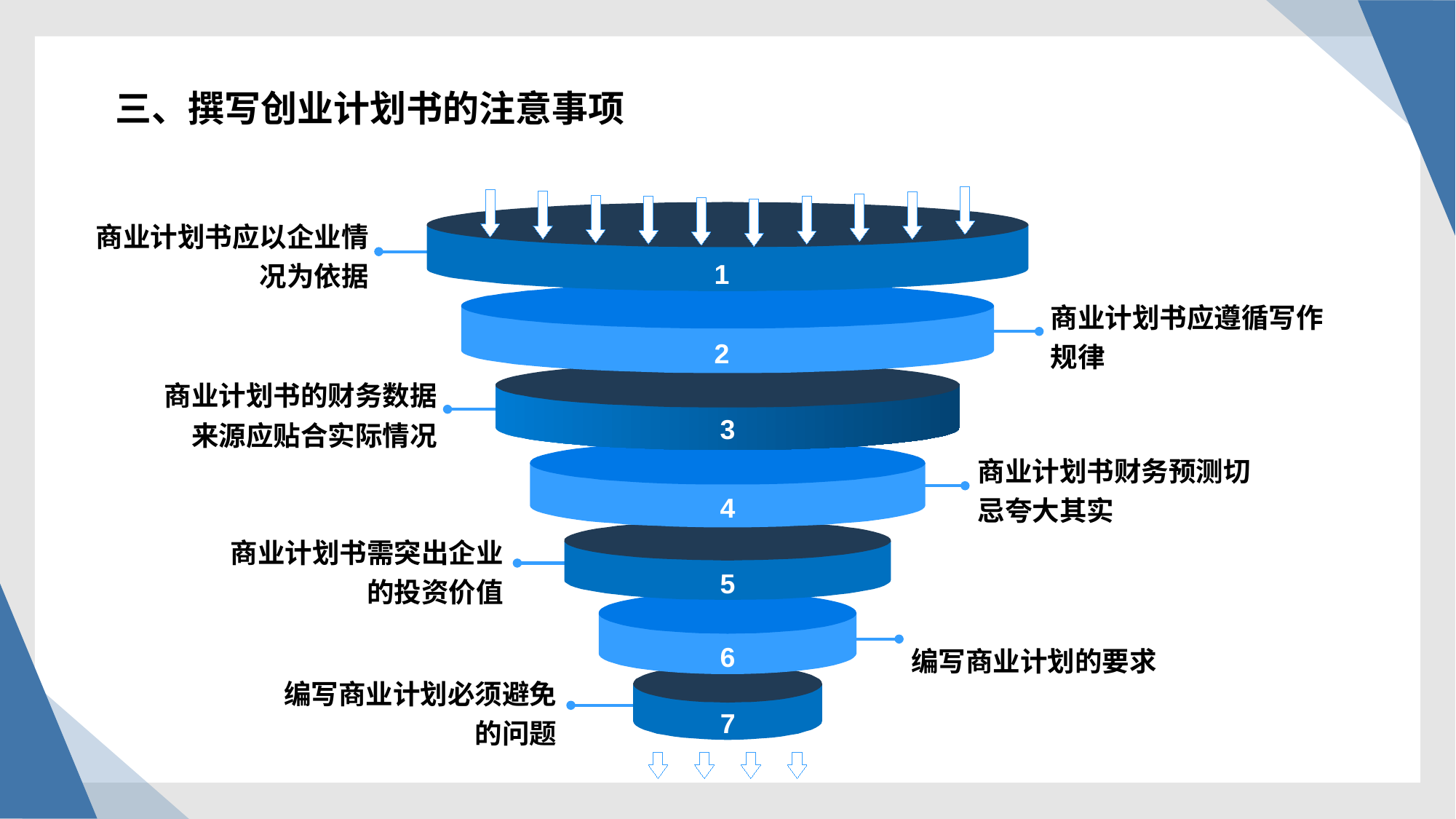

三、撰写创业计划书的注意事项

商业计划书应以企业情况为依据

1

商业计划书应遵循写作规律

2

商业计划书的财务数据来源应贴合实际情况

3

商业计划书财务预测切忌夸大其实

4

商业计划书需突出企业的投资价值

5

编写商业计划的要求

6

编写商业计划必须避免的问题

7